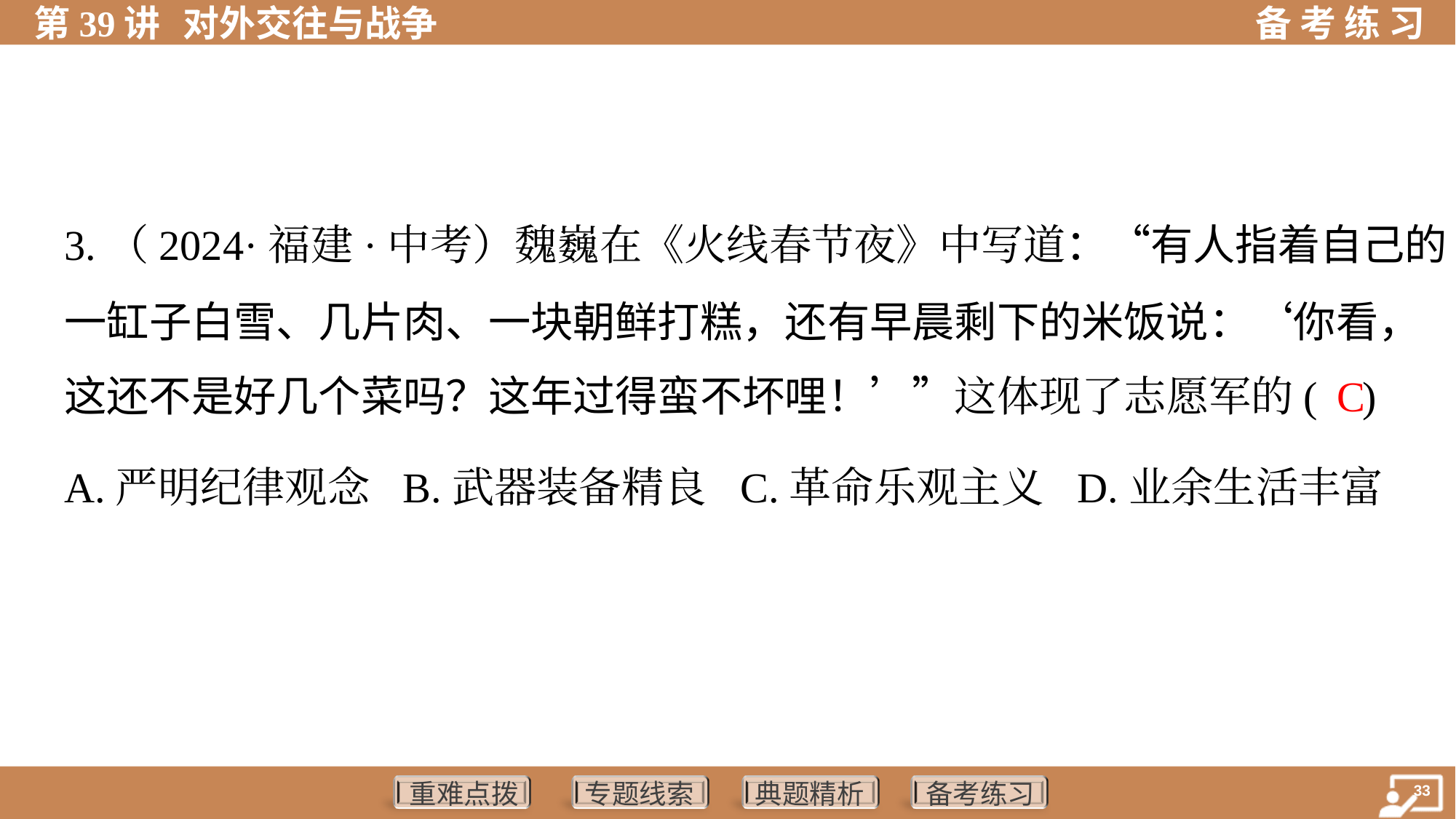

3.（2024·福建·中考）魏巍在《火线春节夜》中写道：“有人指着自己的
一缸子白雪、几片肉、一块朝鲜打糕，还有早晨剩下的米饭说：‘你看，
这还不是好几个菜吗？这年过得蛮不坏哩！’”这体现了志愿军的(    )
   C
A.严明纪律观念	B.武器装备精良	C.革命乐观主义	D.业余生活丰富